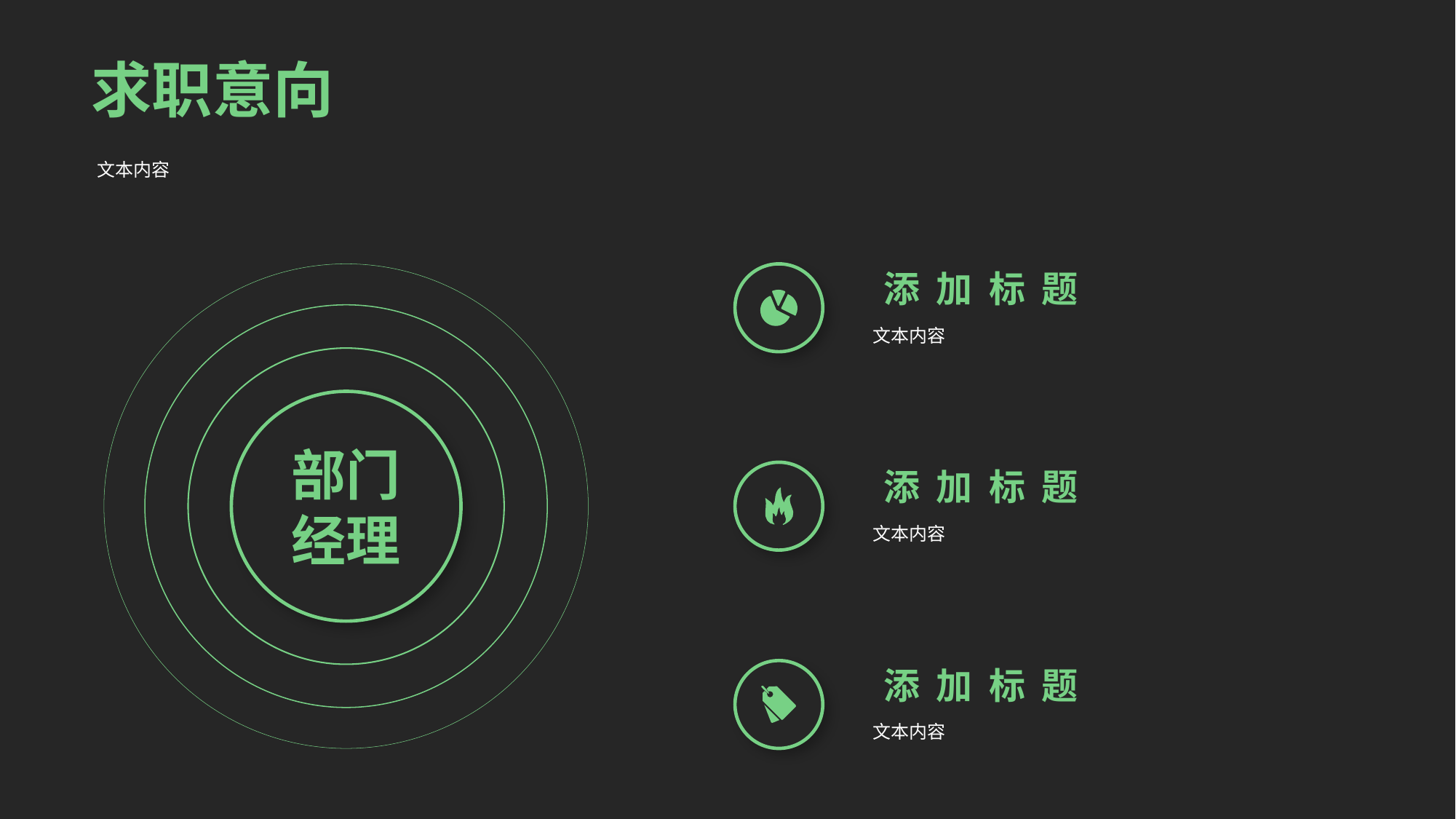

求职意向
文本内容
添  加  标  题
文本内容

部门经理
添  加  标  题
文本内容

添  加  标  题
文本内容